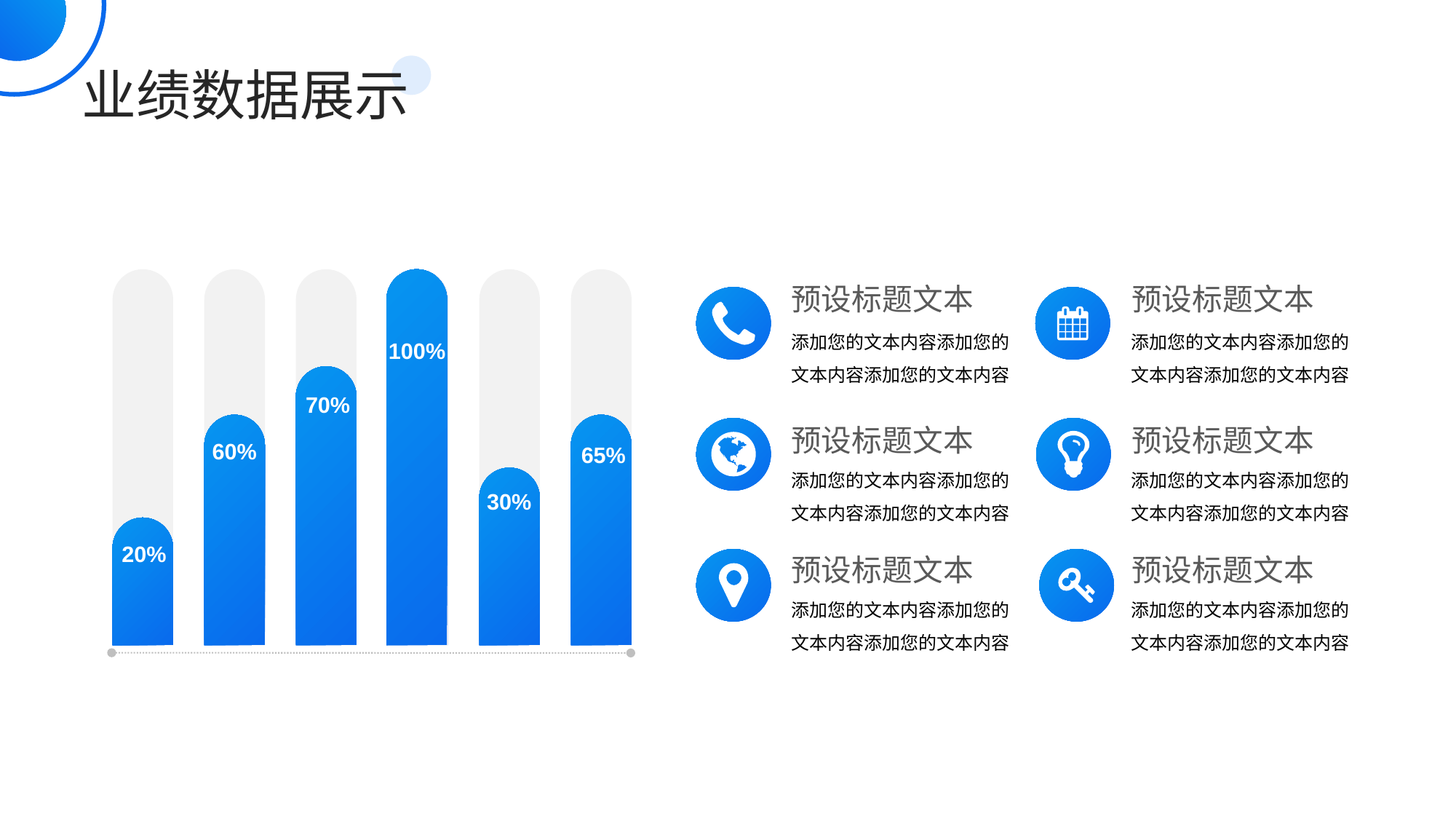

预设标题文本
预设标题文本

添加您的文本内容添加您的文本内容添加您的文本内容
添加您的文本内容添加您的文本内容添加您的文本内容
100%

70%
预设标题文本
预设标题文本

60%
65%
添加您的文本内容添加您的文本内容添加您的文本内容
添加您的文本内容添加您的文本内容添加您的文本内容

30%

预设标题文本
预设标题文本
20%

添加您的文本内容添加您的文本内容添加您的文本内容
添加您的文本内容添加您的文本内容添加您的文本内容